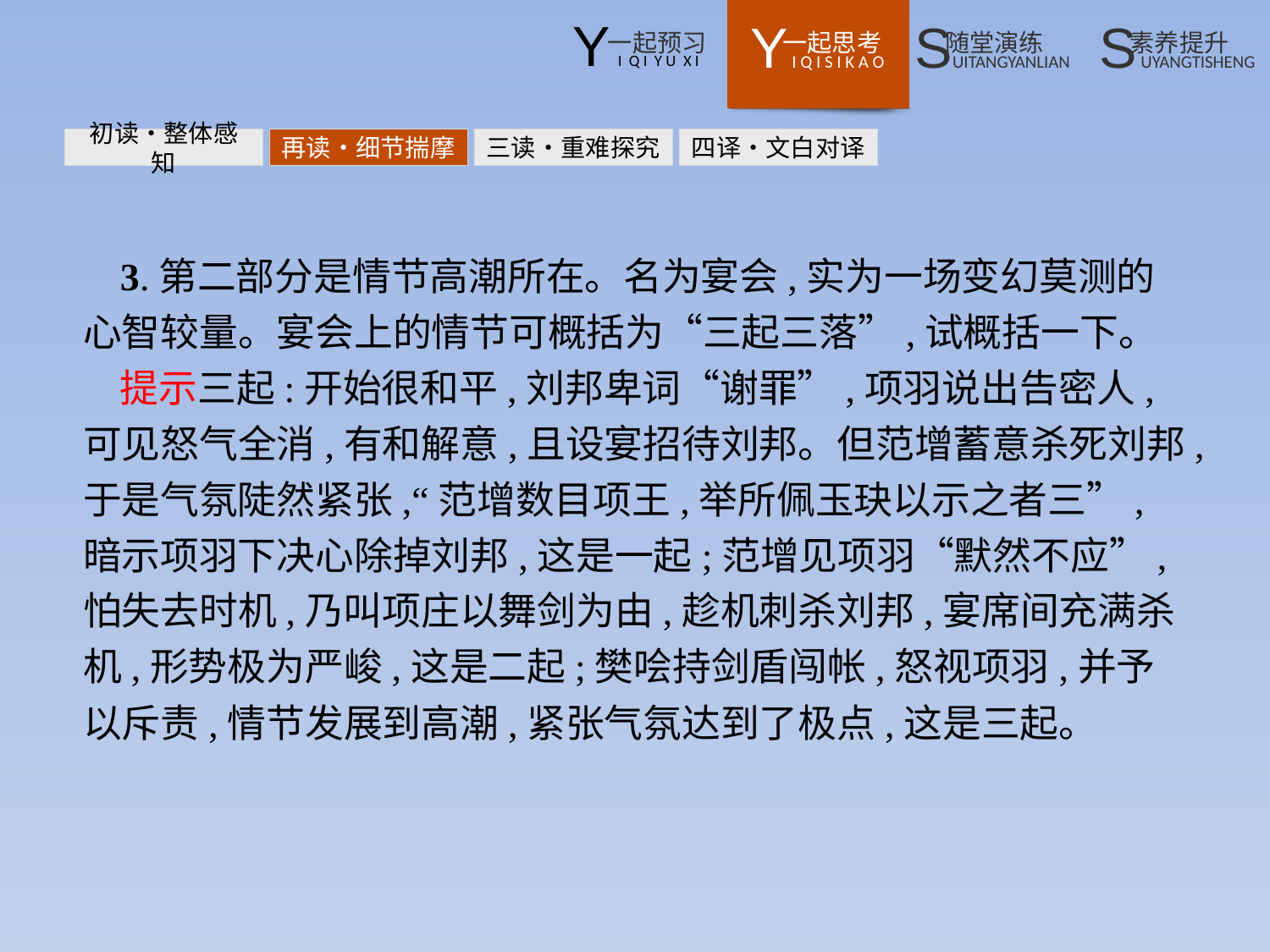

初读•整体感知
再读•细节揣摩
三读•重难探究
四译•文白对译
3.第二部分是情节高潮所在。名为宴会,实为一场变幻莫测的心智较量。宴会上的情节可概括为“三起三落”,试概括一下。
提示三起:开始很和平,刘邦卑词“谢罪”,项羽说出告密人,可见怒气全消,有和解意,且设宴招待刘邦。但范增蓄意杀死刘邦,于是气氛陡然紧张,“范增数目项王,举所佩玉玦以示之者三”,暗示项羽下决心除掉刘邦,这是一起;范增见项羽“默然不应”,怕失去时机,乃叫项庄以舞剑为由,趁机刺杀刘邦,宴席间充满杀机,形势极为严峻,这是二起;樊哙持剑盾闯帐,怒视项羽,并予以斥责,情节发展到高潮,紧张气氛达到了极点,这是三起。